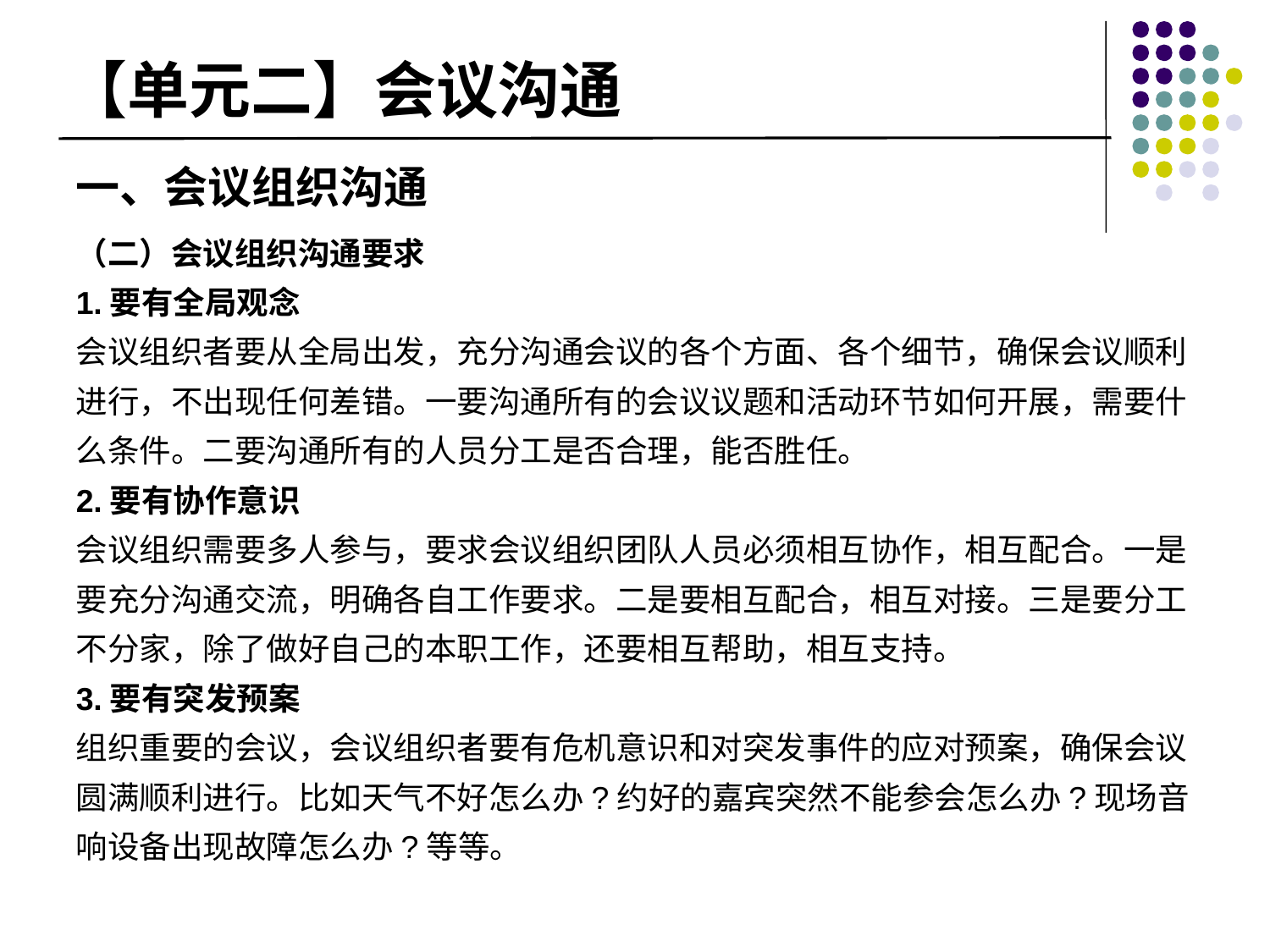

# 【单元二】会议沟通
一、会议组织沟通
（二）会议组织沟通要求
1.要有全局观念
会议组织者要从全局出发，充分沟通会议的各个方面、各个细节，确保会议顺利进行，不出现任何差错。一要沟通所有的会议议题和活动环节如何开展，需要什么条件。二要沟通所有的人员分工是否合理，能否胜任。
2.要有协作意识
会议组织需要多人参与，要求会议组织团队人员必须相互协作，相互配合。一是要充分沟通交流，明确各自工作要求。二是要相互配合，相互对接。三是要分工不分家，除了做好自己的本职工作，还要相互帮助，相互支持。
3.要有突发预案
组织重要的会议，会议组织者要有危机意识和对突发事件的应对预案，确保会议圆满顺利进行。比如天气不好怎么办?约好的嘉宾突然不能参会怎么办?现场音响设备出现故障怎么办?等等。